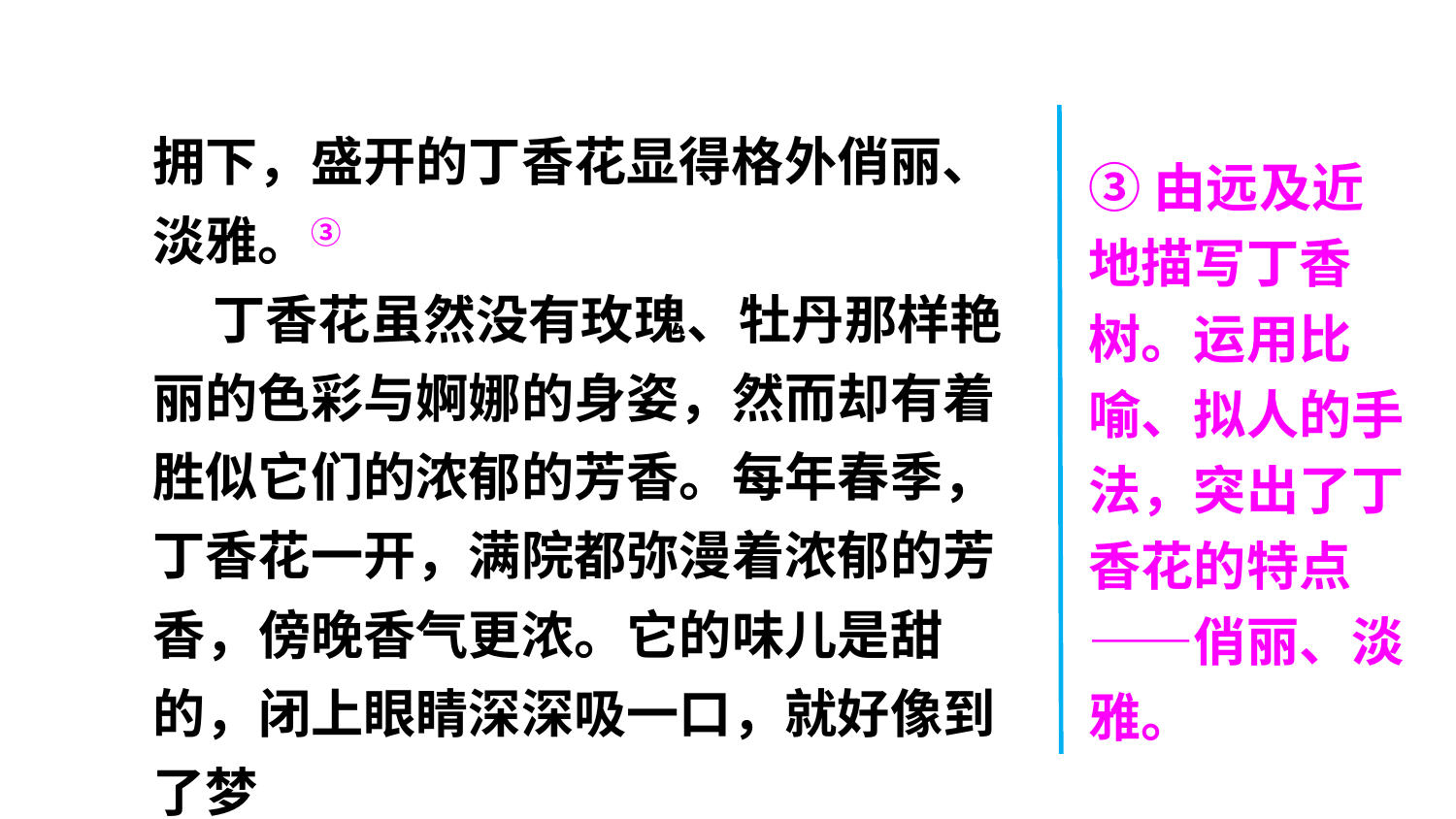

拥下，盛开的丁香花显得格外俏丽、淡雅。③
    丁香花虽然没有玫瑰、牡丹那样艳丽的色彩与婀娜的身姿，然而却有着胜似它们的浓郁的芳香。每年春季，丁香花一开，满院都弥漫着浓郁的芳香，傍晚香气更浓。它的味儿是甜的，闭上眼睛深深吸一口，就好像到了梦
③由远及近地描写丁香树。运用比喻、拟人的手法，突出了丁香花的特点——俏丽、淡雅。